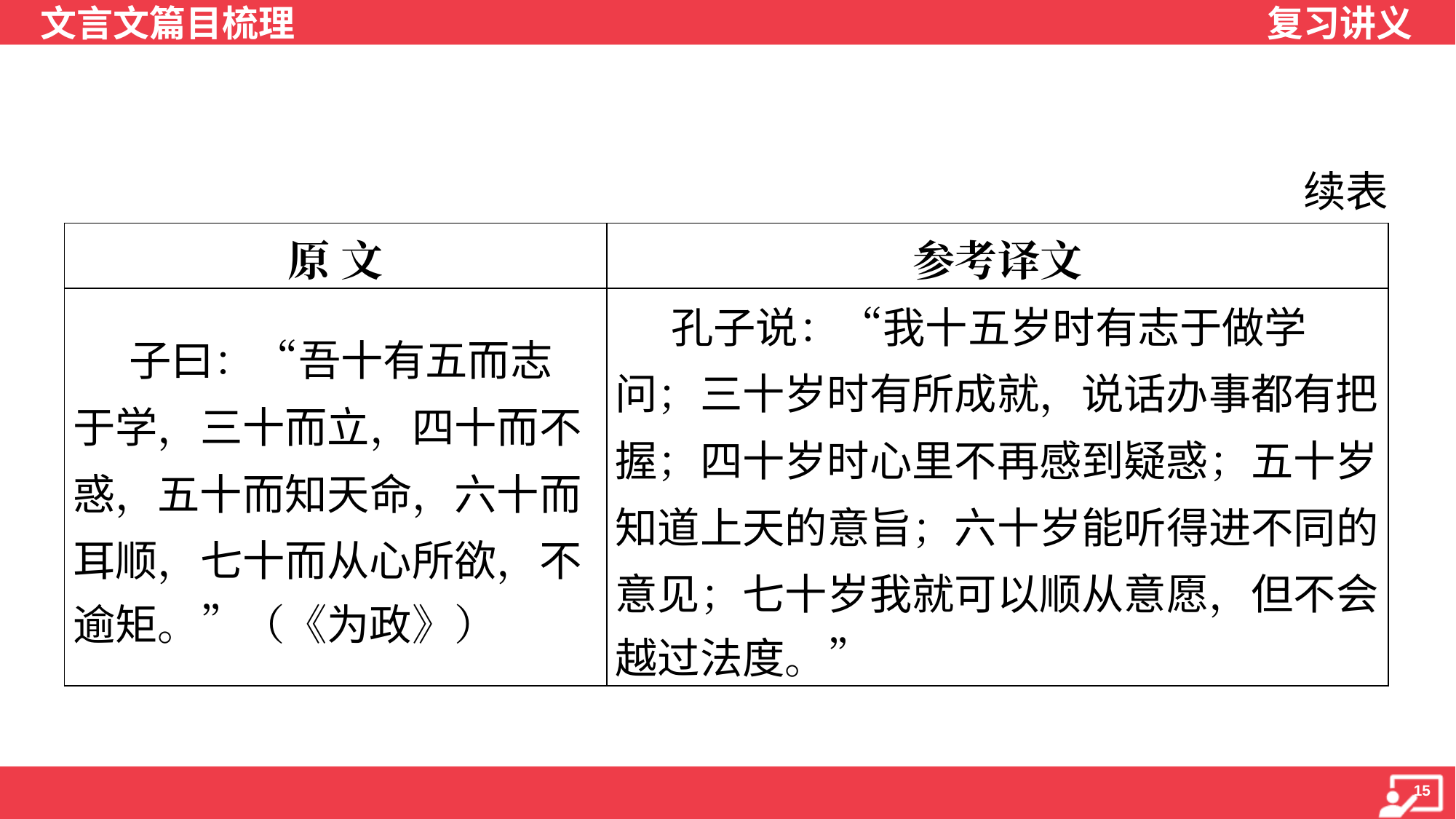

续表
| 原 文 | 参考译文 |
| --- | --- |
| 子曰：“吾十有五而志 于学，三十而立，四十而不 惑，五十而知天命，六十而 耳顺，七十而从心所欲，不 逾矩。”（《为政》） | 孔子说：“我十五岁时有志于做学 问；三十岁时有所成就，说话办事都有把 握；四十岁时心里不再感到疑惑；五十岁 知道上天的意旨；六十岁能听得进不同的 意见；七十岁我就可以顺从意愿，但不会 越过法度。” |